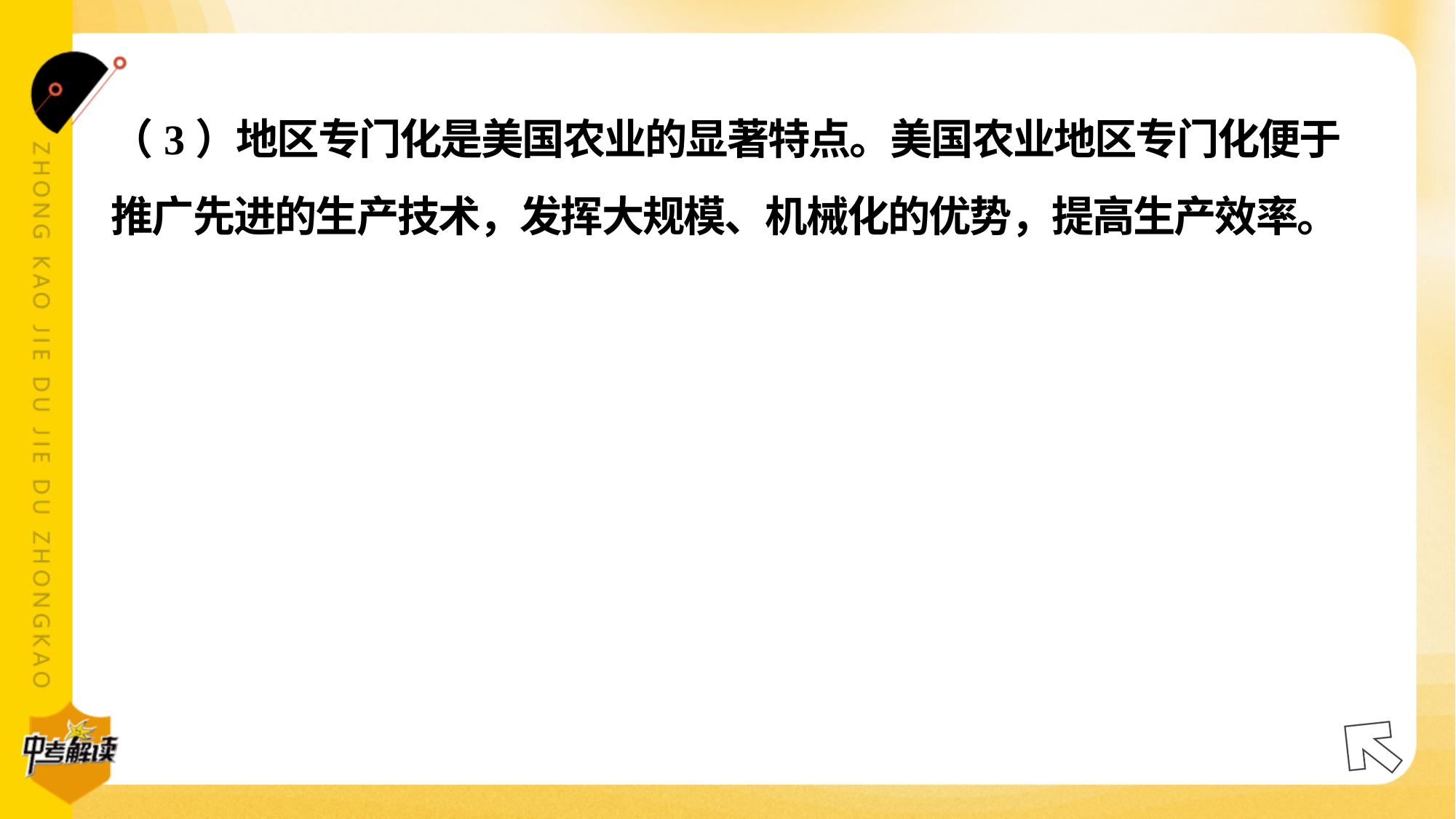

（3）地区专门化是美国农业的显著特点。美国农业地区专门化便于
推广先进的生产技术，发挥大规模、机械化的优势，提高生产效率。